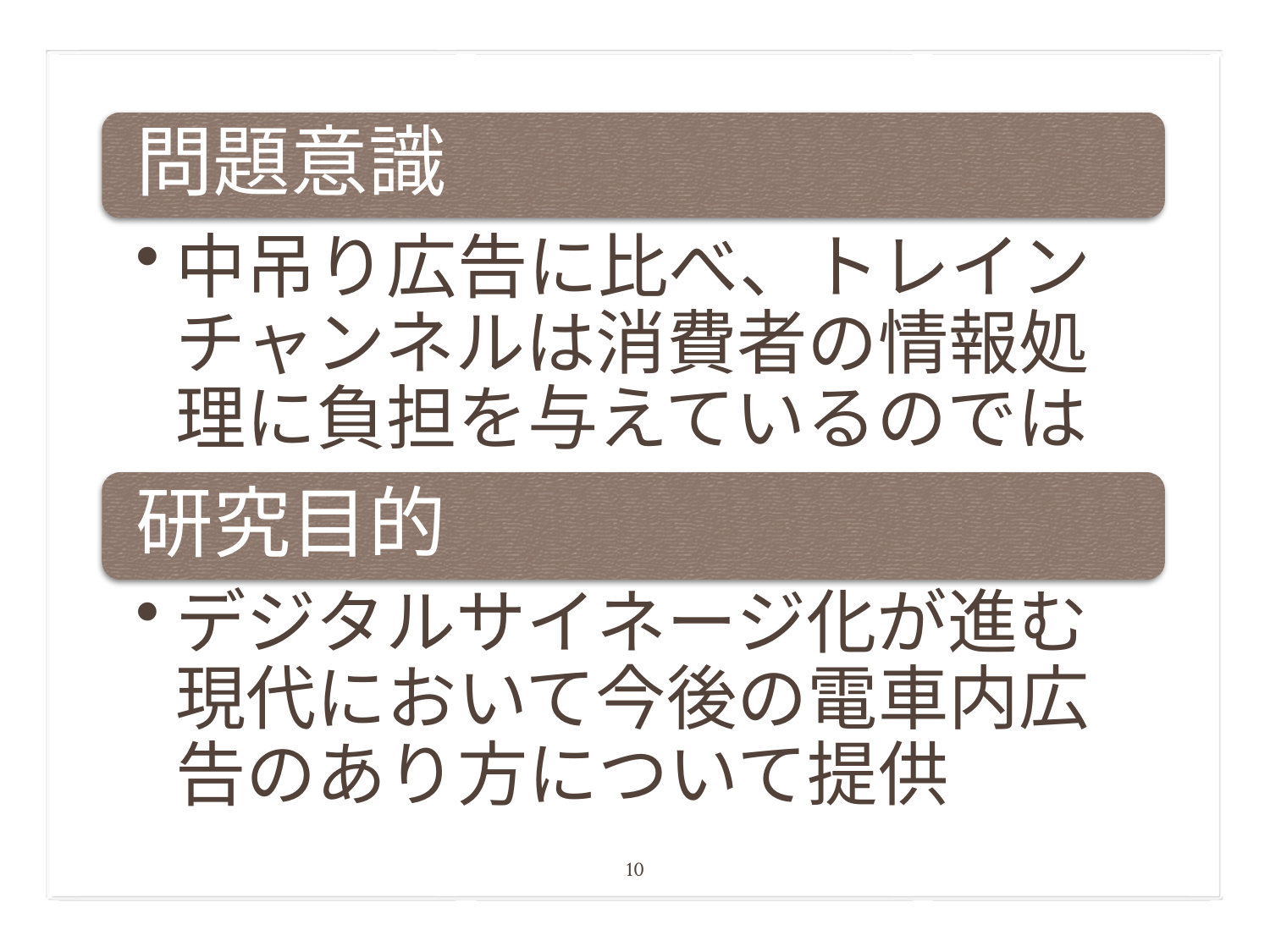

問題意識
中吊り広告に比べ、トレインチャンネルは消費者の情報処理に負担を与えているのでは
研究目的
デジタルサイネージ化が進む現代において今後の電車内広告のあり方について提供
10